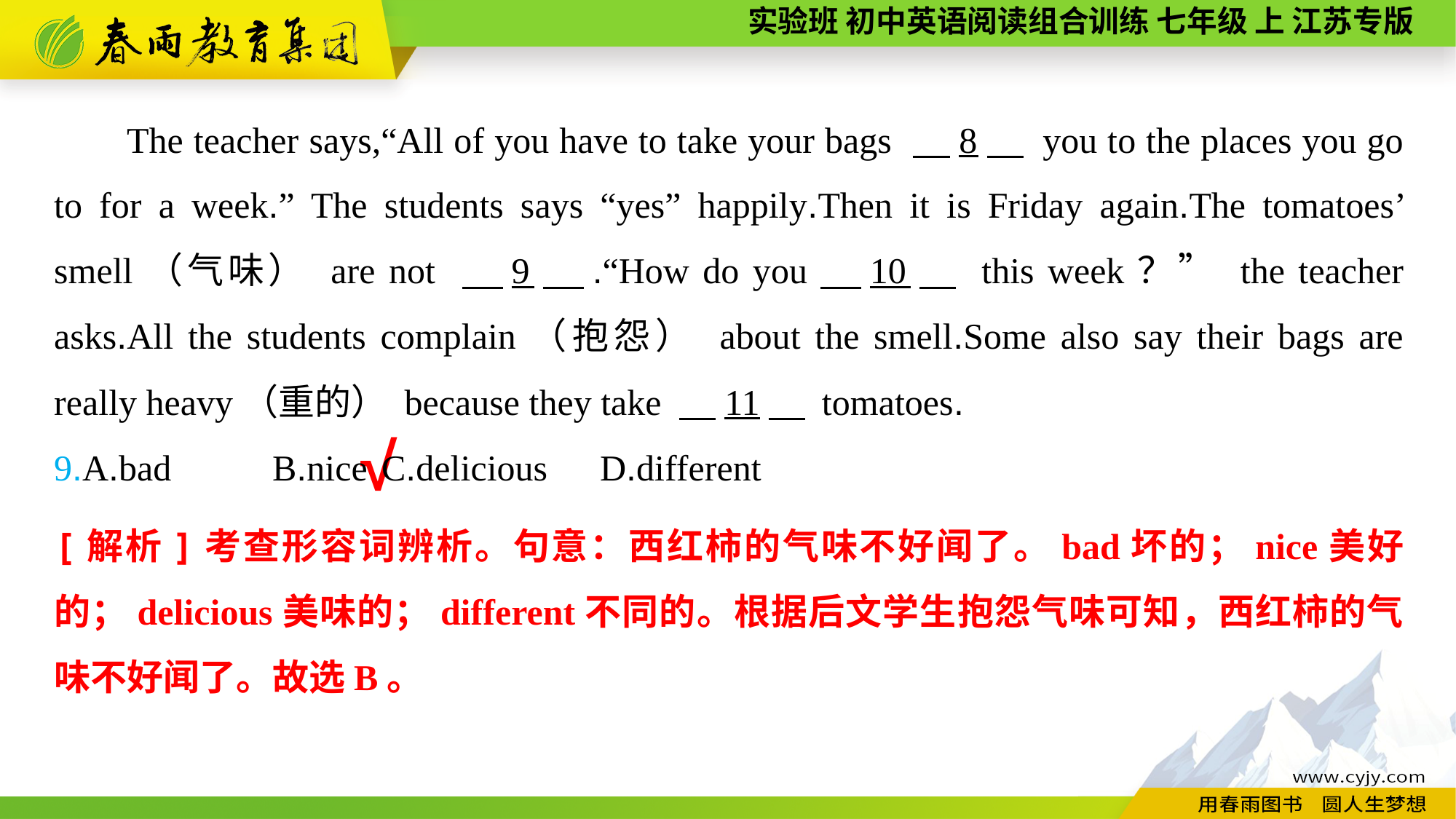

The teacher says,“All of you have to take your bags 　8　 you to the places you go to for a week.” The students says “yes” happily.Then it is Friday again.The tomatoes’ smell（气味） are not 　9　.“How do you　10　 this week？” the teacher asks.All the students complain（抱怨） about the smell.Some also say their bags are really heavy（重的） because they take 　11　 tomatoes.
9.A.bad	B.nice	C.delicious	D.different
√
[解析]考查形容词辨析。句意：西红柿的气味不好闻了。bad坏的；nice美好的；delicious美味的；different不同的。根据后文学生抱怨气味可知，西红柿的气味不好闻了。故选B。